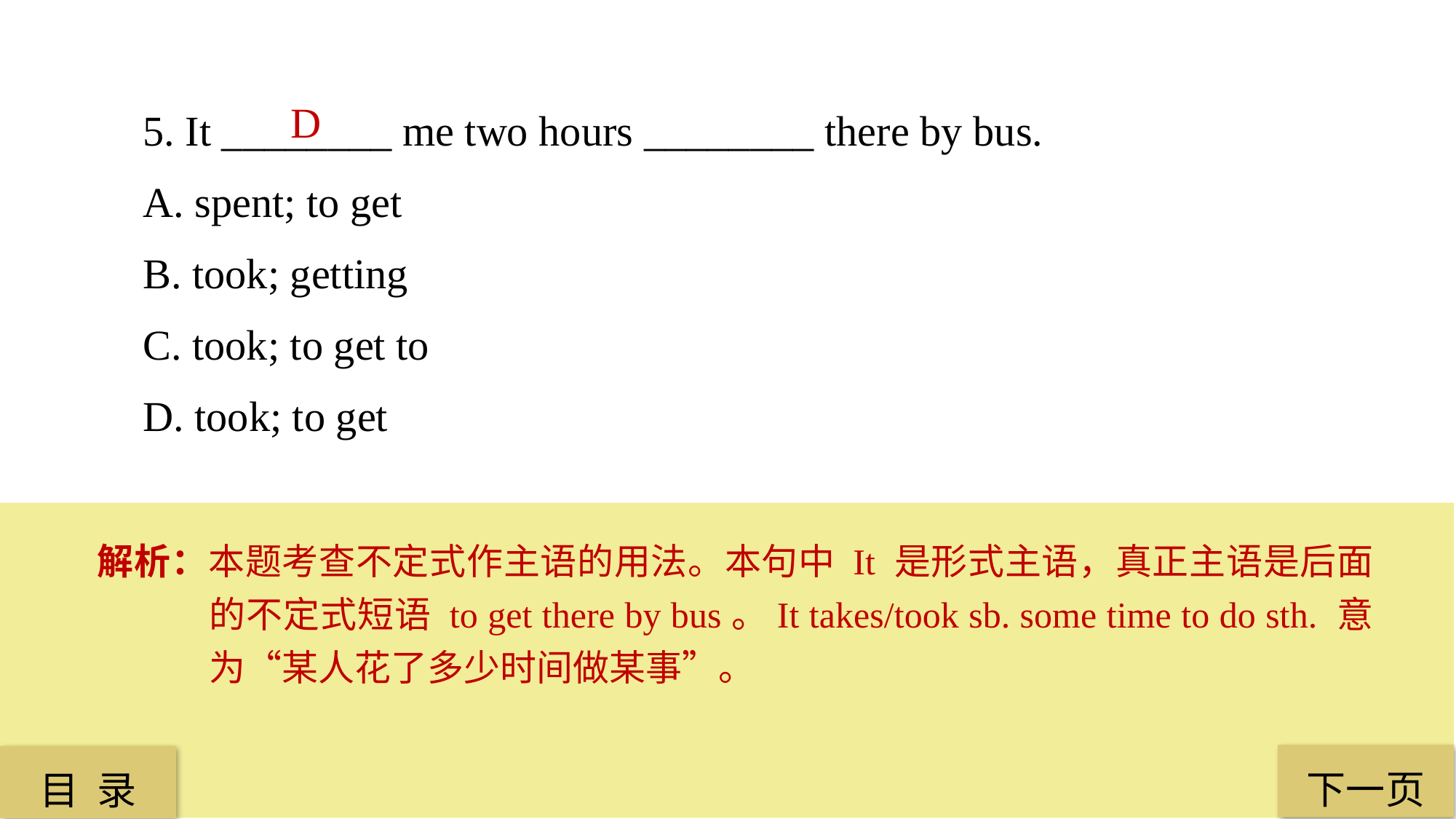

5. It ________ me two hours ________ there by bus.
A. spent; to get
B. took; getting
C. took; to get to
D. took; to get
D
解析：本题考查不定式作主语的用法。本句中 It 是形式主语，真正主语是后面的不定式短语 to get there by bus。It takes/took sb. some time to do sth. 意为“某人花了多少时间做某事”。